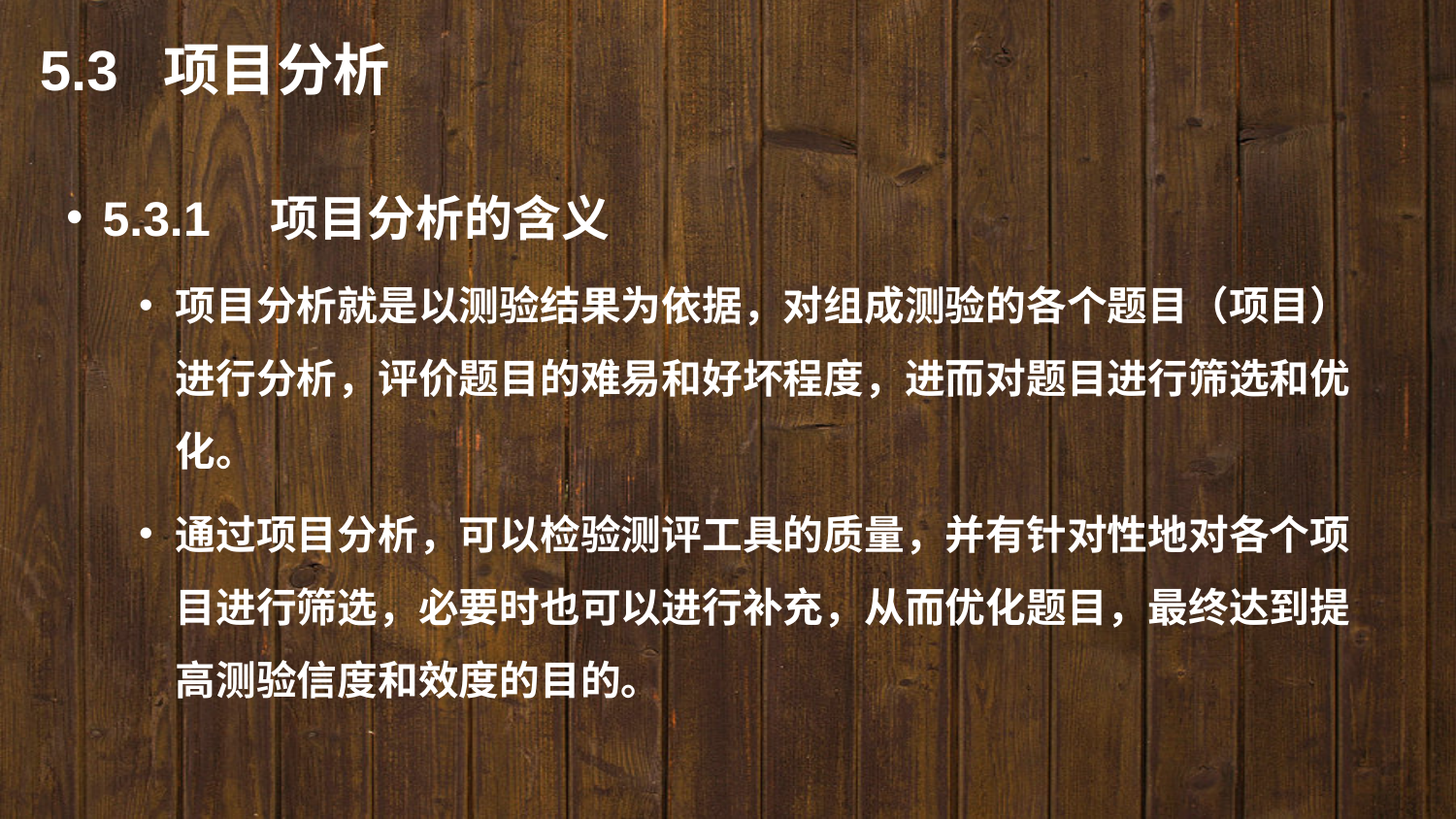

5.3  项目分析
5.3.1　项目分析的含义
项目分析就是以测验结果为依据，对组成测验的各个题目（项目）进行分析，评价题目的难易和好坏程度，进而对题目进行筛选和优化。
通过项目分析，可以检验测评工具的质量，并有针对性地对各个项目进行筛选，必要时也可以进行补充，从而优化题目，最终达到提高测验信度和效度的目的。